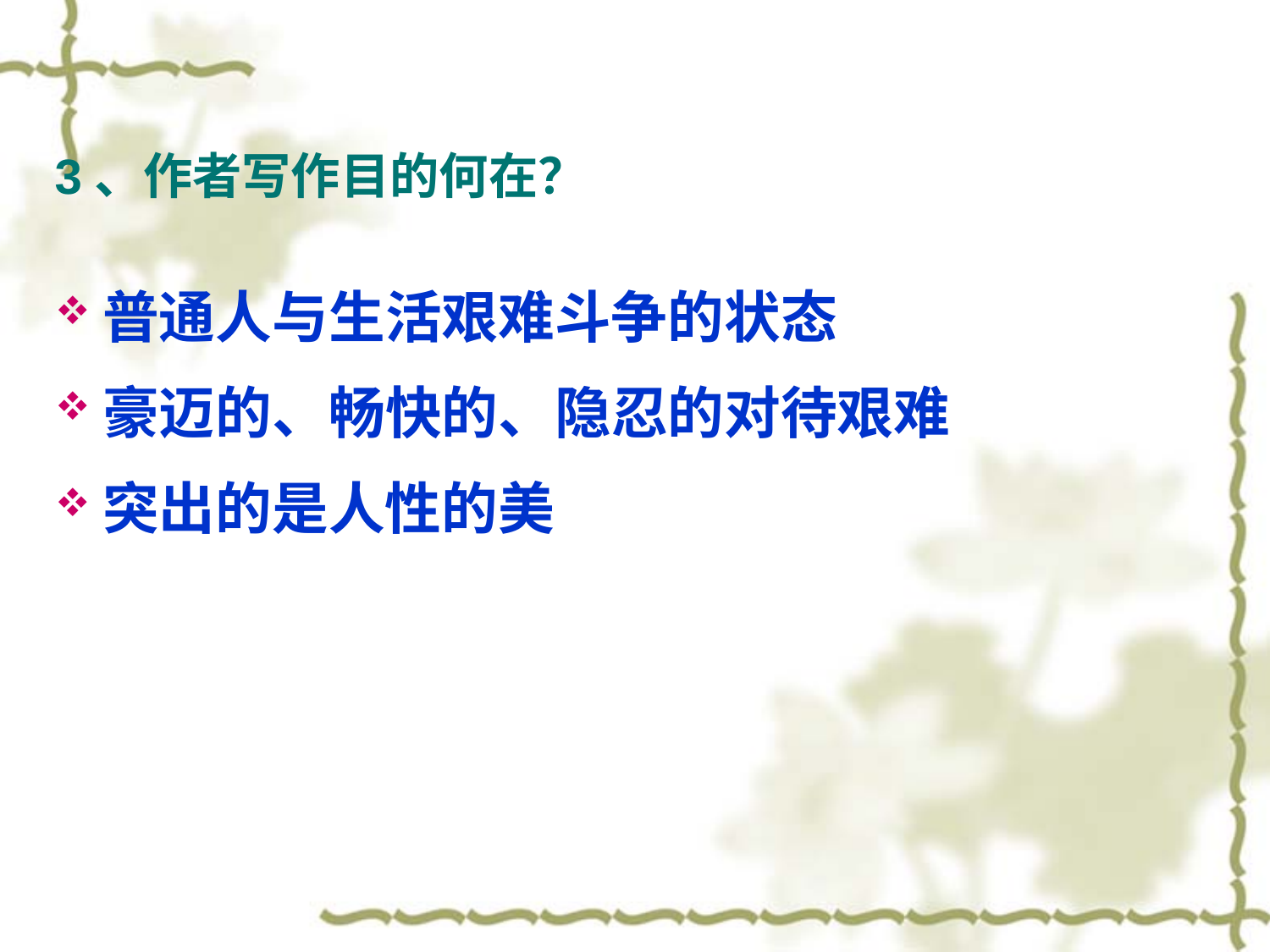

# 3、作者写作目的何在？
普通人与生活艰难斗争的状态
豪迈的、畅快的、隐忍的对待艰难
突出的是人性的美